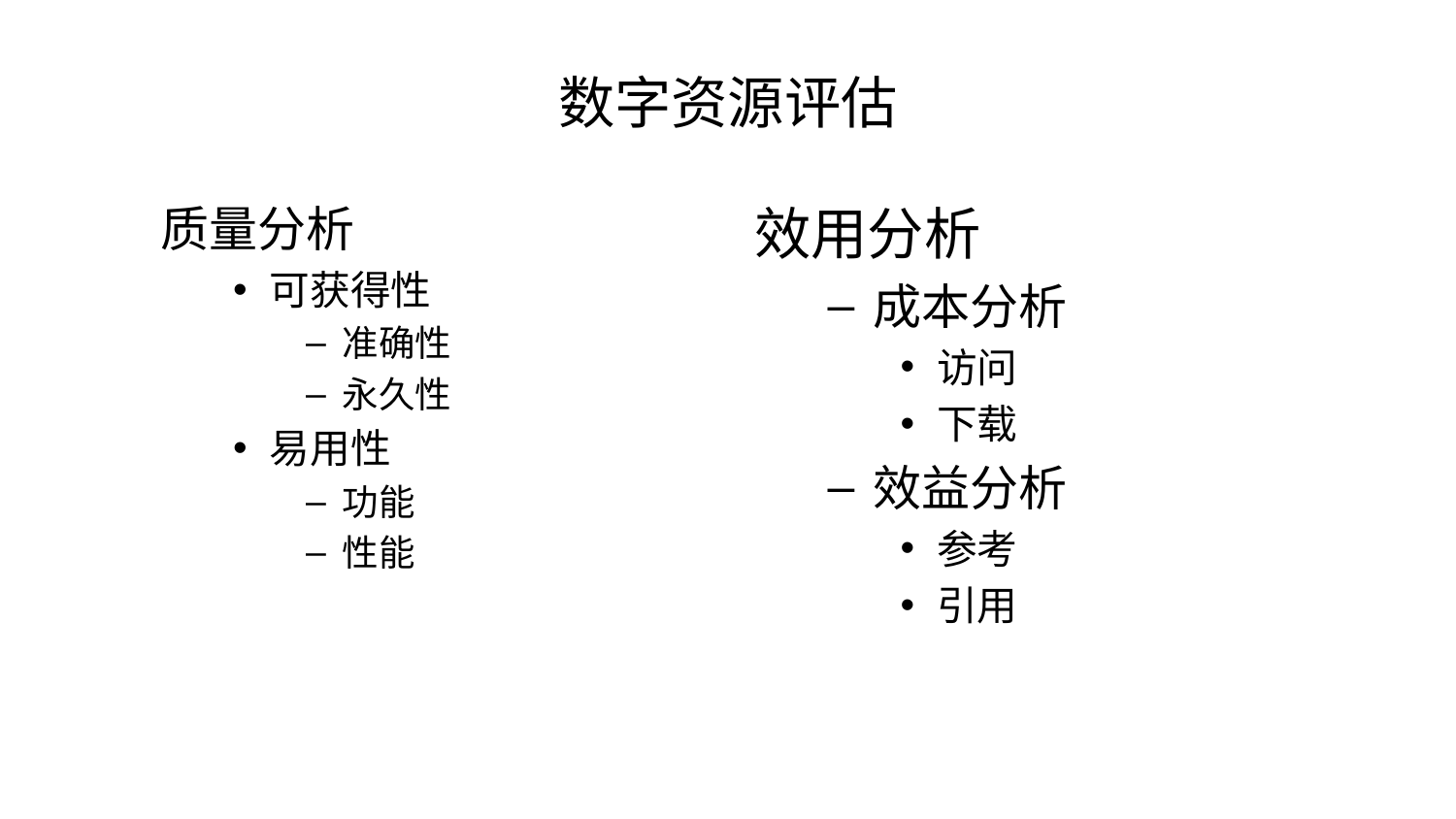

# 数字资源评估
质量分析
可获得性
准确性
永久性
易用性
功能
性能
效用分析
成本分析
访问
下载
效益分析
参考
引用